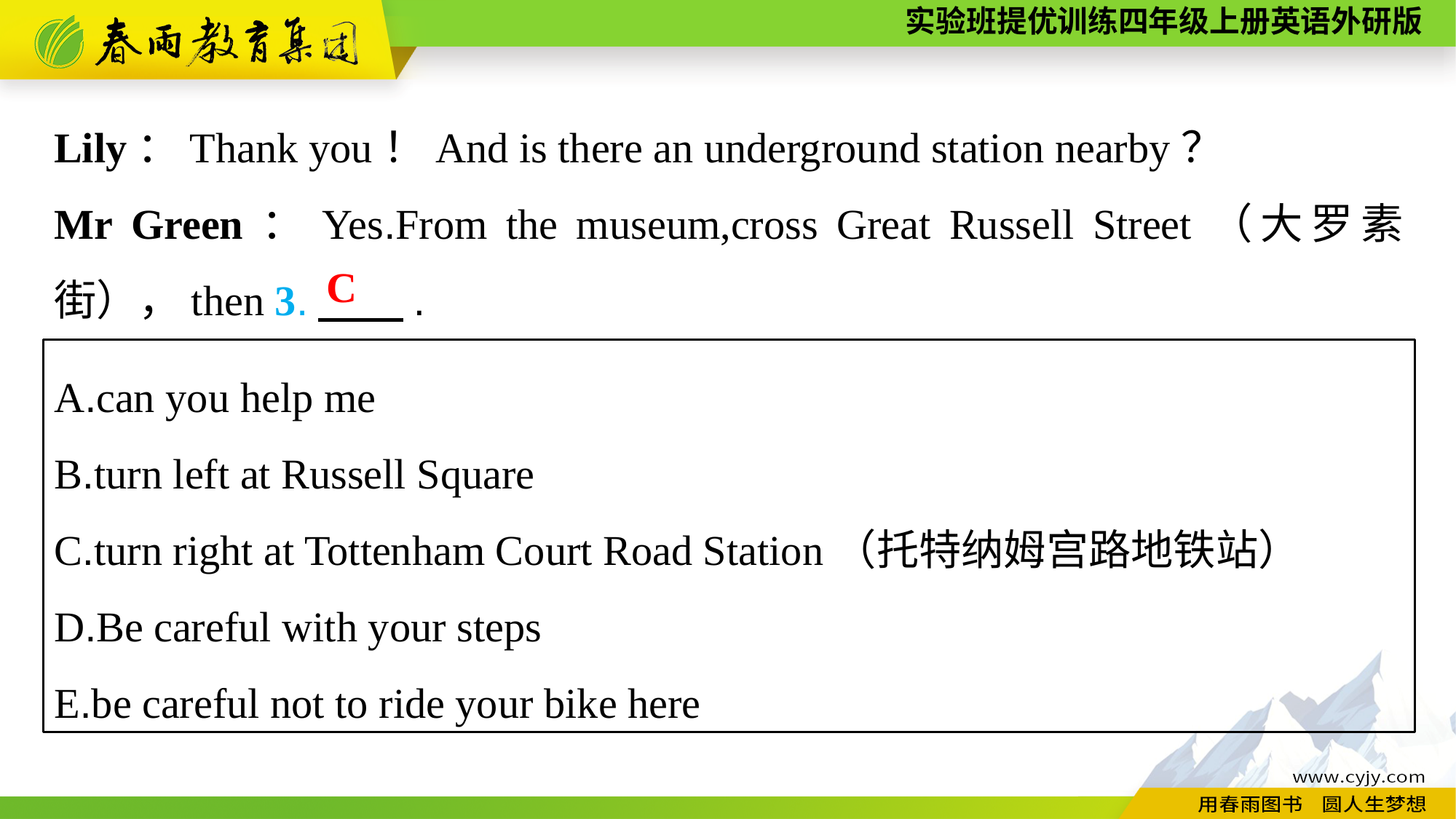

Lily：Thank you！And is there an underground station nearby？
Mr Green：Yes.From the museum,cross Great Russell Street（大罗素街），then 3.　　.
C
A.can you help me
B.turn left at Russell Square
C.turn right at Tottenham Court Road Station（托特纳姆宫路地铁站）
D.Be careful with your steps
E.be careful not to ride your bike here